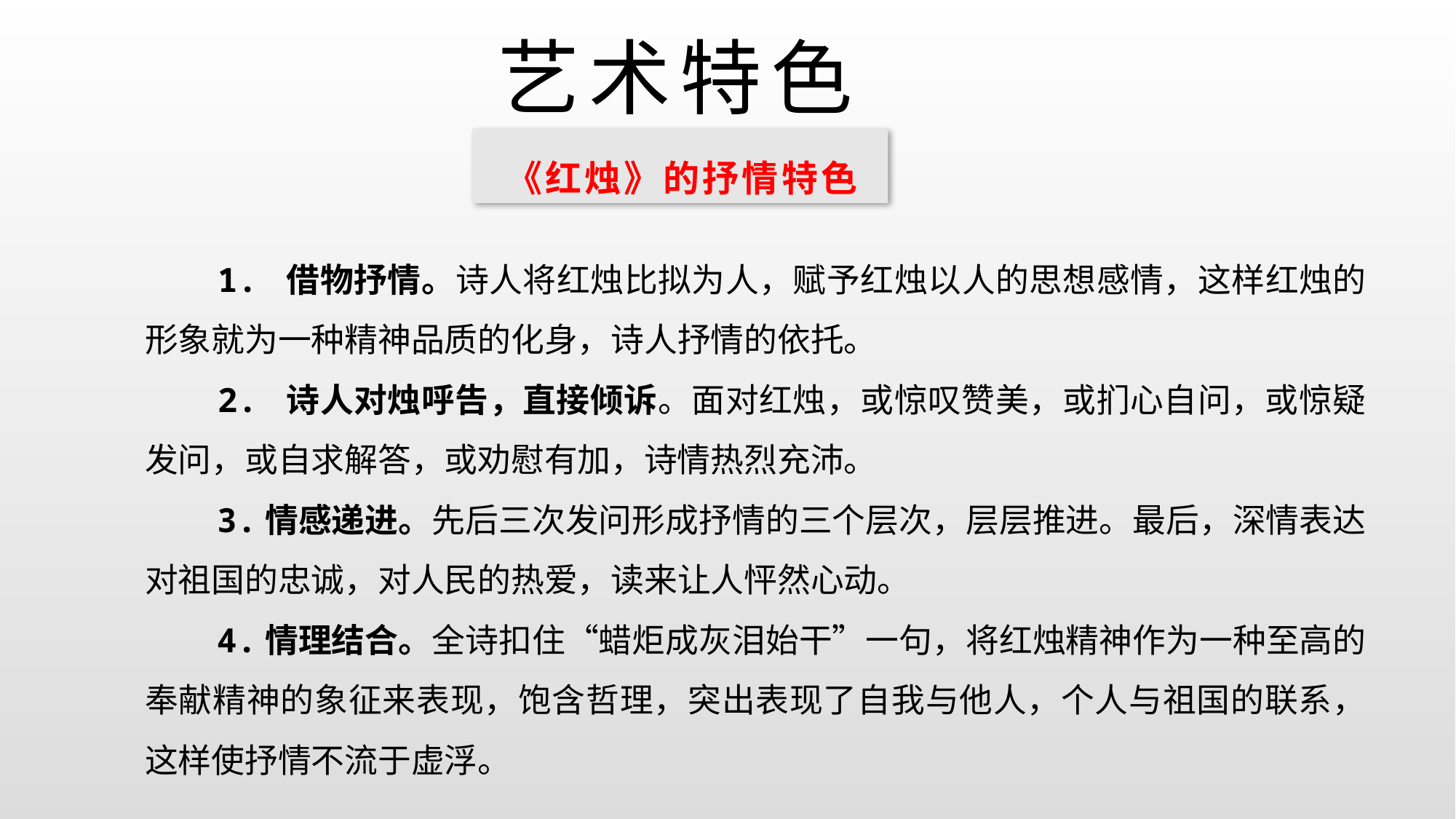

# 艺术特色
《红烛》的抒情特色
  1. 借物抒情。诗人将红烛比拟为人，赋予红烛以人的思想感情，这样红烛的形象就为一种精神品质的化身，诗人抒情的依托。
  2. 诗人对烛呼告，直接倾诉。面对红烛，或惊叹赞美，或扪心自问，或惊疑发问，或自求解答，或劝慰有加，诗情热烈充沛。
  3.情感递进。先后三次发问形成抒情的三个层次，层层推进。最后，深情表达对祖国的忠诚，对人民的热爱，读来让人怦然心动。
  4.情理结合。全诗扣住“蜡炬成灰泪始干”一句，将红烛精神作为一种至高的奉献精神的象征来表现，饱含哲理，突出表现了自我与他人，个人与祖国的联系，这样使抒情不流于虚浮。